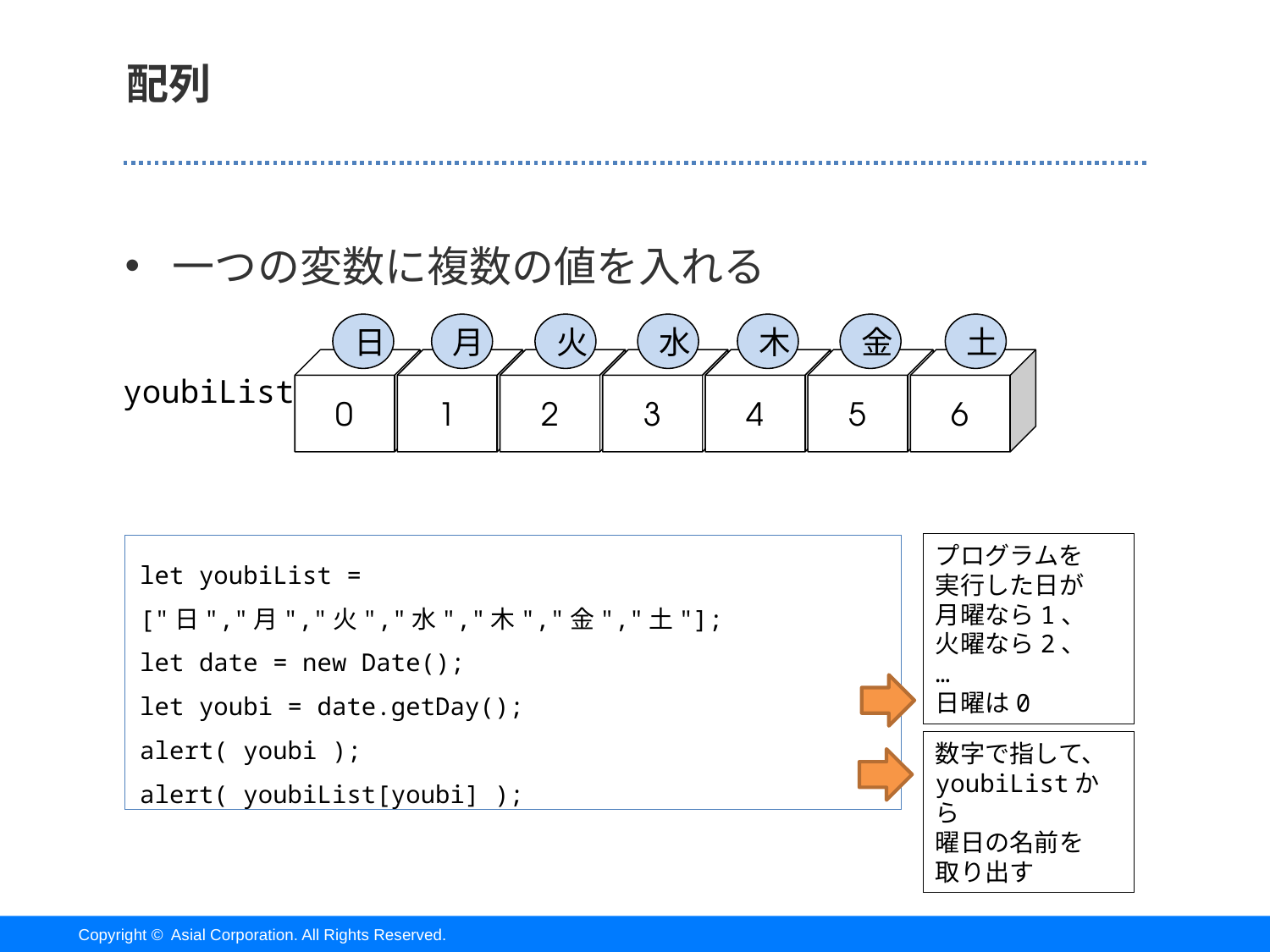

# 配列
一つの変数に複数の値を入れる
日
月
火
水
木
金
土
0
1
2
3
4
5
6
youbiList
プログラムを
実行した日が
月曜なら1、
火曜なら2、
…
日曜は0
let youbiList = ["日","月","火","水","木","金","土"];
let date = new Date();
let youbi = date.getDay();
alert( youbi );
alert( youbiList[youbi] );

数字で指して、
youbiListから
曜日の名前を
取り出す